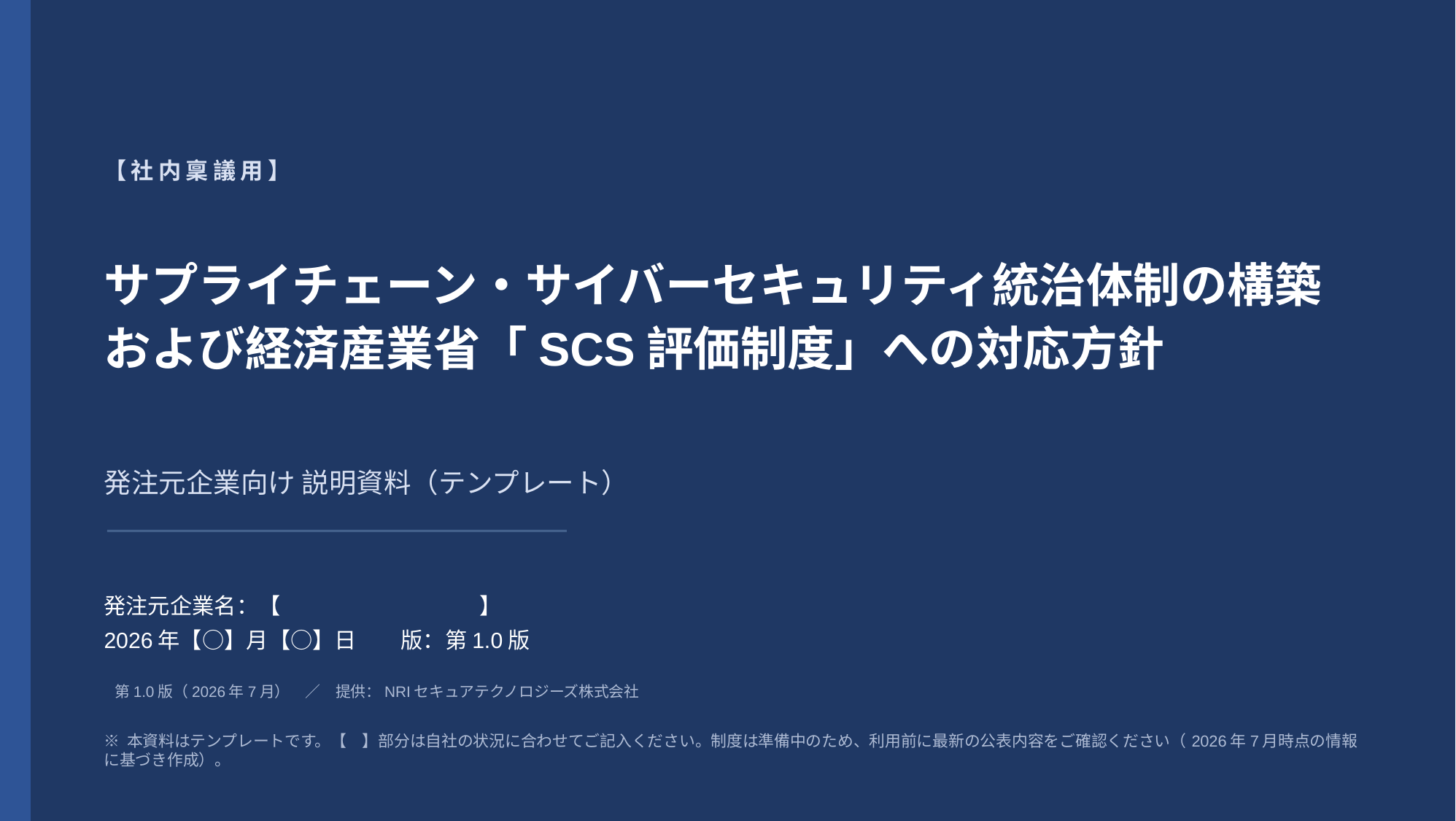

【社内稟議用】
サプライチェーン・サイバーセキュリティ統治体制の構築
および経済産業省「SCS評価制度」への対応方針
発注元企業向け 説明資料（テンプレート）

発注元企業名：【　　　　　　　　　】
2026年【○】月【○】日　　版：第1.0版
第1.0版（2026年7月）　／　提供：NRIセキュアテクノロジーズ株式会社
※ 本資料はテンプレートです。【　】部分は自社の状況に合わせてご記入ください。制度は準備中のため、利用前に最新の公表内容をご確認ください（2026年7月時点の情報に基づき作成）。